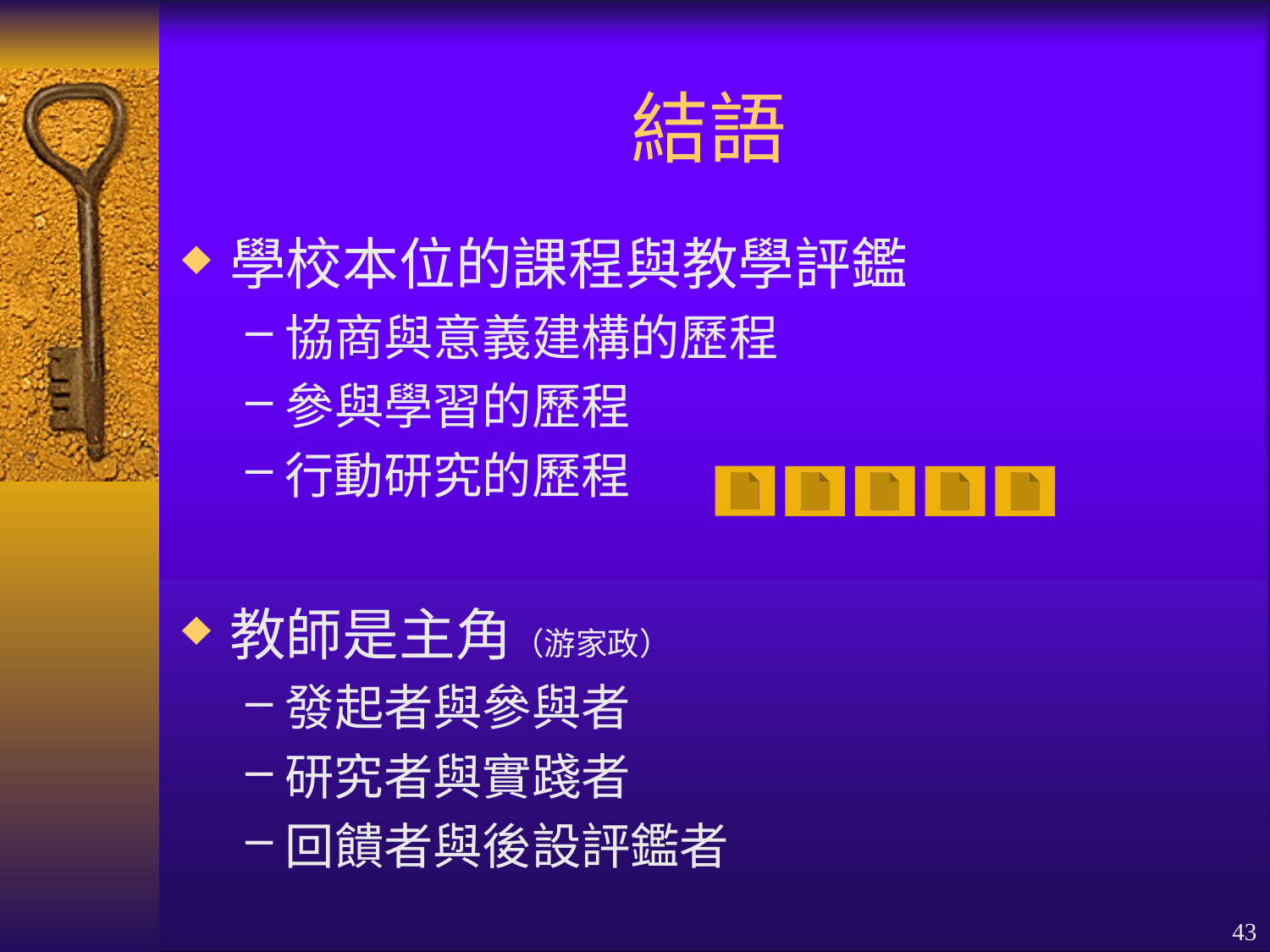

# 結語
學校本位的課程與教學評鑑
協商與意義建構的歷程
參與學習的歷程
行動研究的歷程

教師是主角（游家政）
發起者與參與者
研究者與實踐者
回饋者與後設評鑑者

43